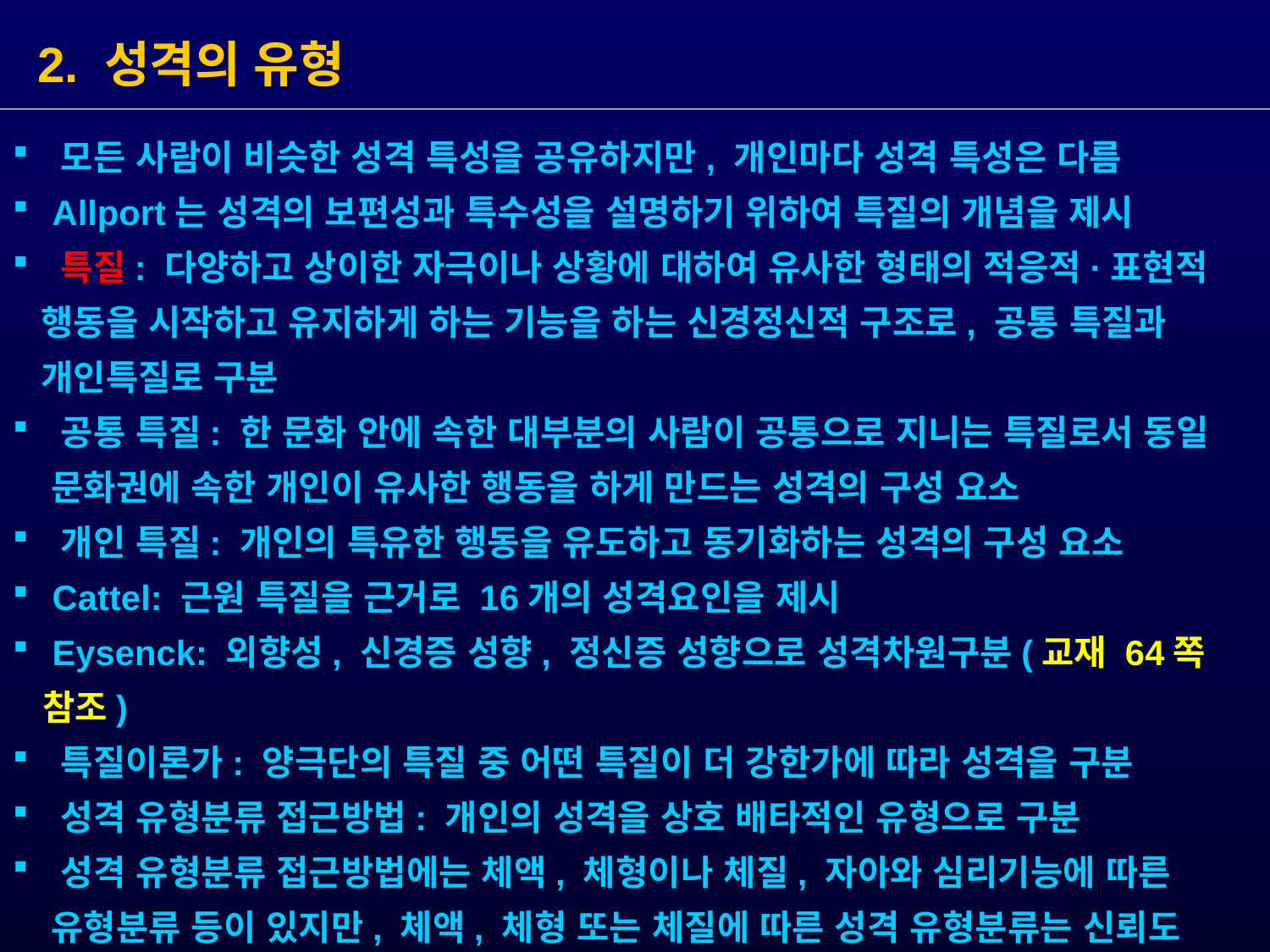

2. 성격의 유형

 모든 사람이 비슷한 성격 특성을 공유하지만, 개인마다 성격 특성은 다름
 Allport는 성격의 보편성과 특수성을 설명하기 위하여 특질의 개념을 제시
 특질: 다양하고 상이한 자극이나 상황에 대하여 유사한 형태의 적응적·표현적
  행동을 시작하고 유지하게 하는 기능을 하는 신경정신적 구조로, 공통 특질과
  개인특질로 구분
 공통 특질: 한 문화 안에 속한 대부분의 사람이 공통으로 지니는 특질로서 동일
   문화권에 속한 개인이 유사한 행동을 하게 만드는 성격의 구성 요소
 개인 특질: 개인의 특유한 행동을 유도하고 동기화하는 성격의 구성 요소
 Cattel: 근원 특질을 근거로 16개의 성격요인을 제시
 Eysenck: 외향성, 신경증 성향, 정신증 성향으로 성격차원구분(교재 64쪽 참조)
 특질이론가: 양극단의 특질 중 어떤 특질이 더 강한가에 따라 성격을 구분
 성격 유형분류 접근방법: 개인의 성격을 상호 배타적인 유형으로 구분
 성격 유형분류 접근방법에는 체액, 체형이나 체질, 자아와 심리기능에 따른
   유형분류 등이 있지만, 체액, 체형 또는 체질에 따른 성격 유형분류는 신뢰도
   와 타당도가 비교적 낮아 활용되지 않음